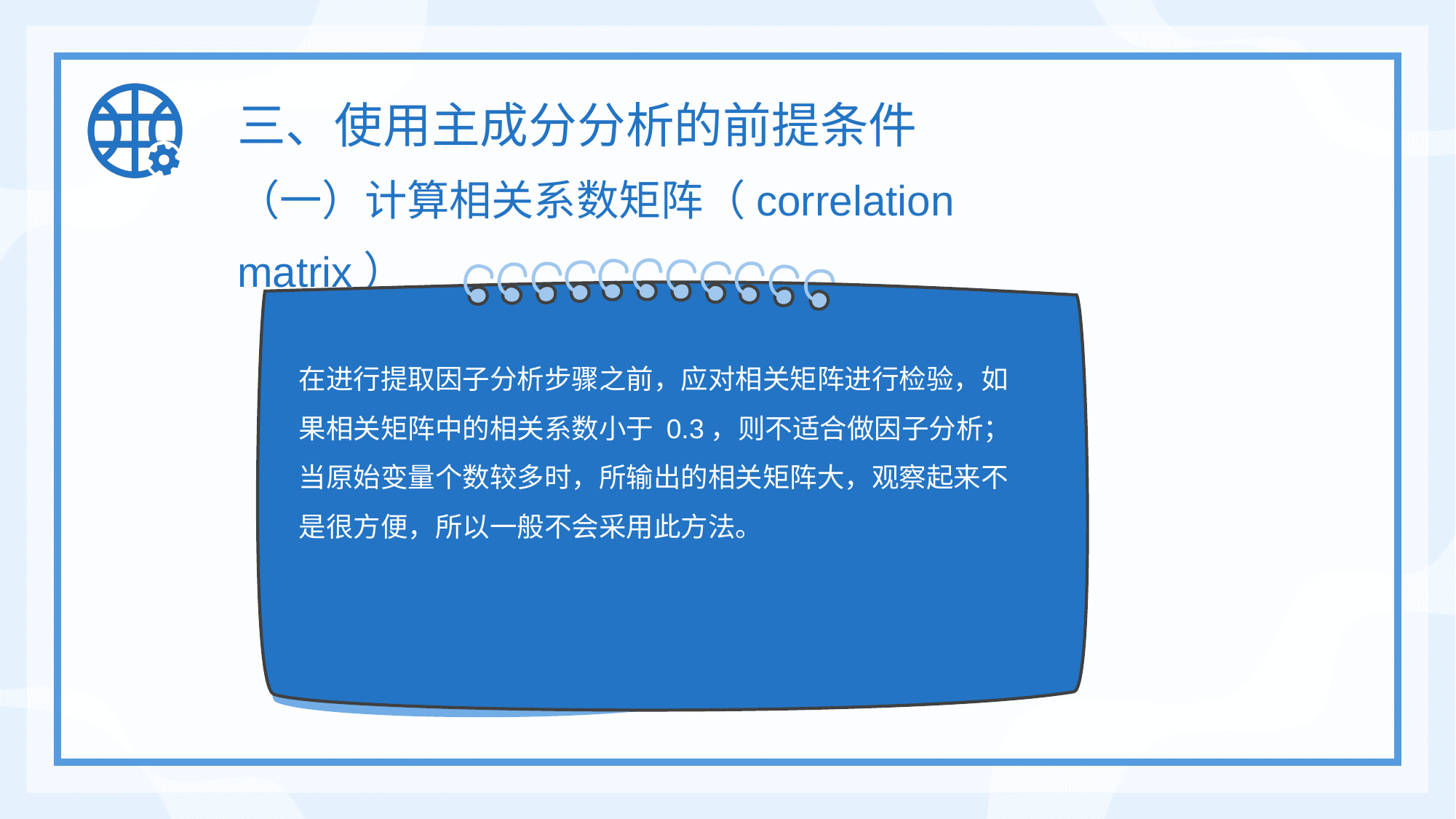

三、使用主成分分析的前提条件
（一）计算相关系数矩阵（correlation matrix）

在进行提取因子分析步骤之前，应对相关矩阵进行检验，如果相关矩阵中的相关系数小于 0.3，则不适合做因子分析；当原始变量个数较多时，所输出的相关矩阵大，观察起来不是很方便，所以一般不会采用此方法。